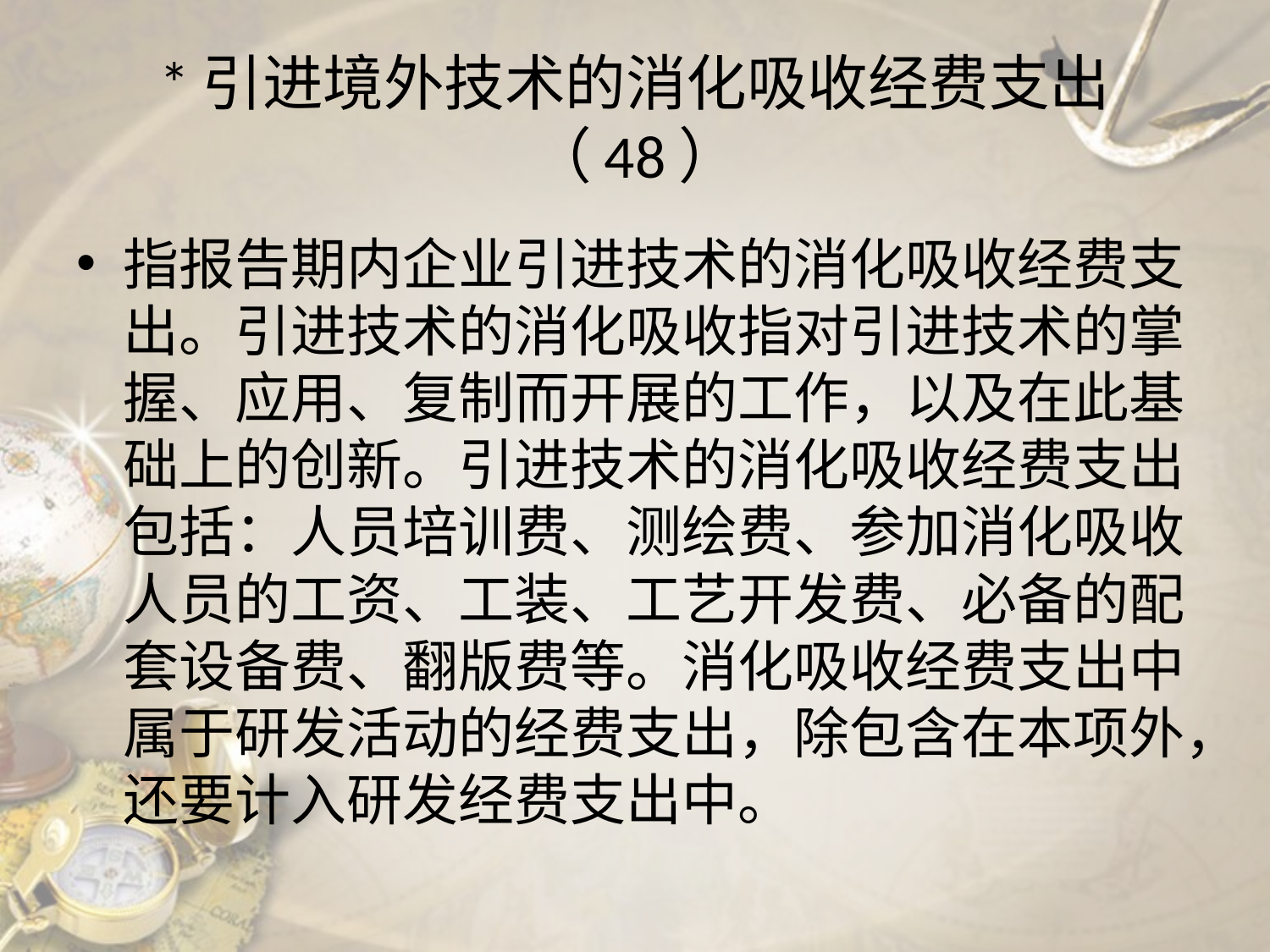

# *引进境外技术的消化吸收经费支出 （48）
指报告期内企业引进技术的消化吸收经费支出。引进技术的消化吸收指对引进技术的掌握、应用、复制而开展的工作，以及在此基础上的创新。引进技术的消化吸收经费支出包括：人员培训费、测绘费、参加消化吸收人员的工资、工装、工艺开发费、必备的配套设备费、翻版费等。消化吸收经费支出中属于研发活动的经费支出，除包含在本项外，还要计入研发经费支出中。